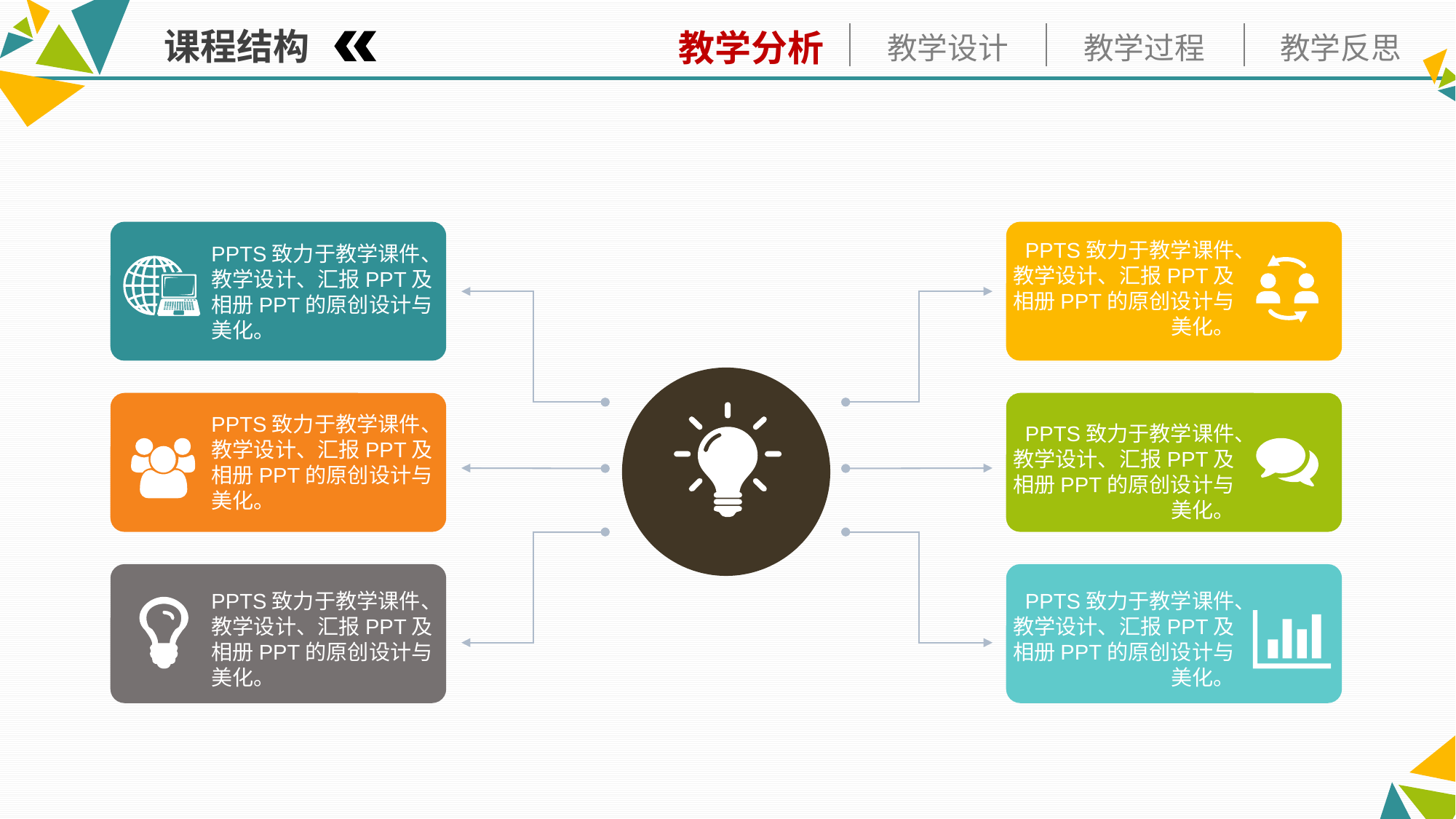

课程结构

PPTS致力于教学课件、教学设计、汇报PPT及相册PPT的原创设计与美化。

PPTS致力于教学课件、教学设计、汇报PPT及相册PPT的原创设计与美化。

PPTS致力于教学课件、教学设计、汇报PPT及相册PPT的原创设计与美化。

PPTS致力于教学课件、教学设计、汇报PPT及相册PPT的原创设计与美化。

PPTS致力于教学课件、教学设计、汇报PPT及相册PPT的原创设计与美化。

PPTS致力于教学课件、教学设计、汇报PPT及相册PPT的原创设计与美化。